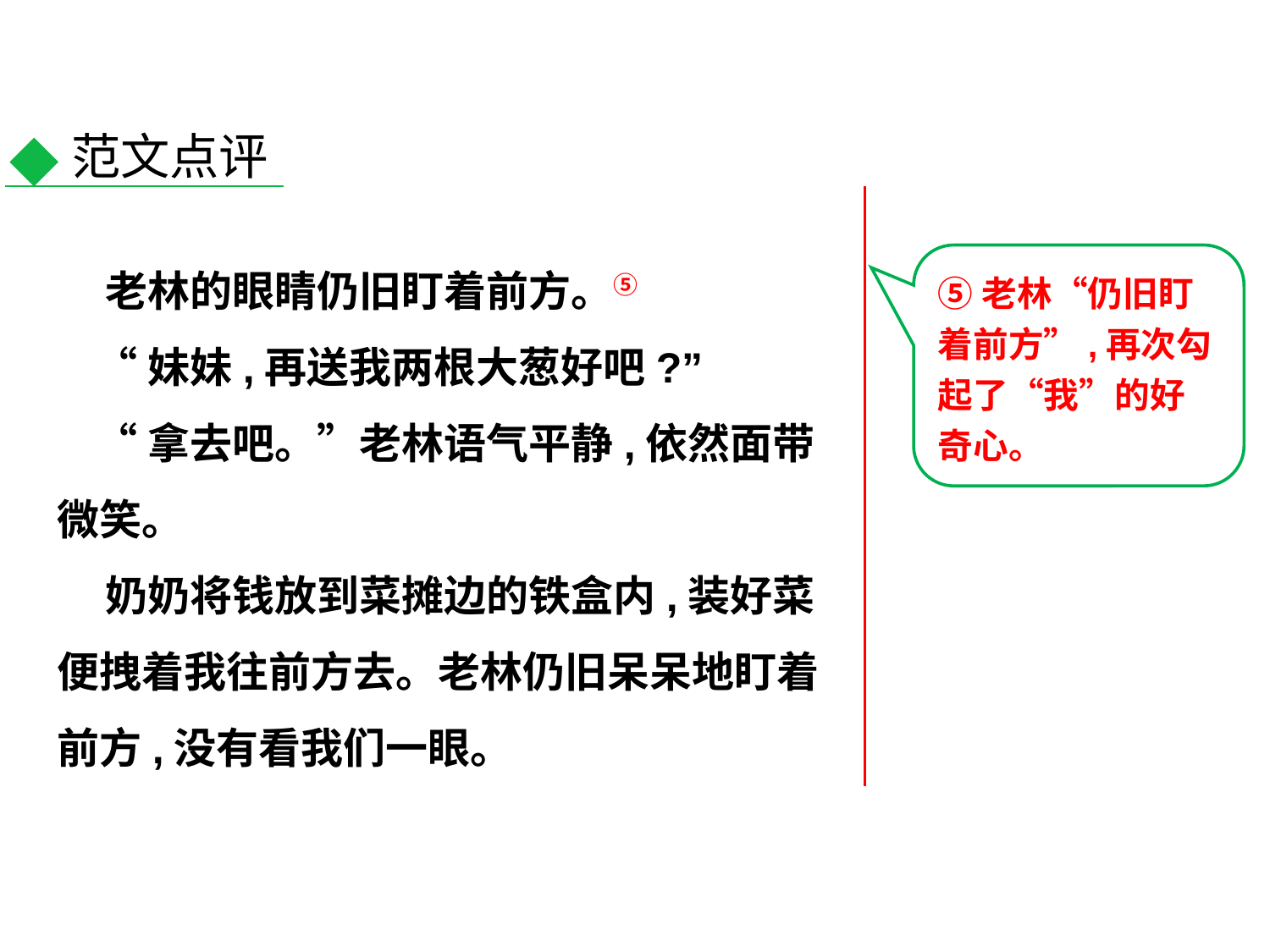

范文点评

    老林的眼睛仍旧盯着前方。⑤
    “妹妹,再送我两根大葱好吧?”
    “拿去吧。”老林语气平静,依然面带微笑。
    奶奶将钱放到菜摊边的铁盒内,装好菜便拽着我往前方去。老林仍旧呆呆地盯着前方,没有看我们一眼。
⑤老林“仍旧盯着前方”,再次勾起了“我”的好奇心。